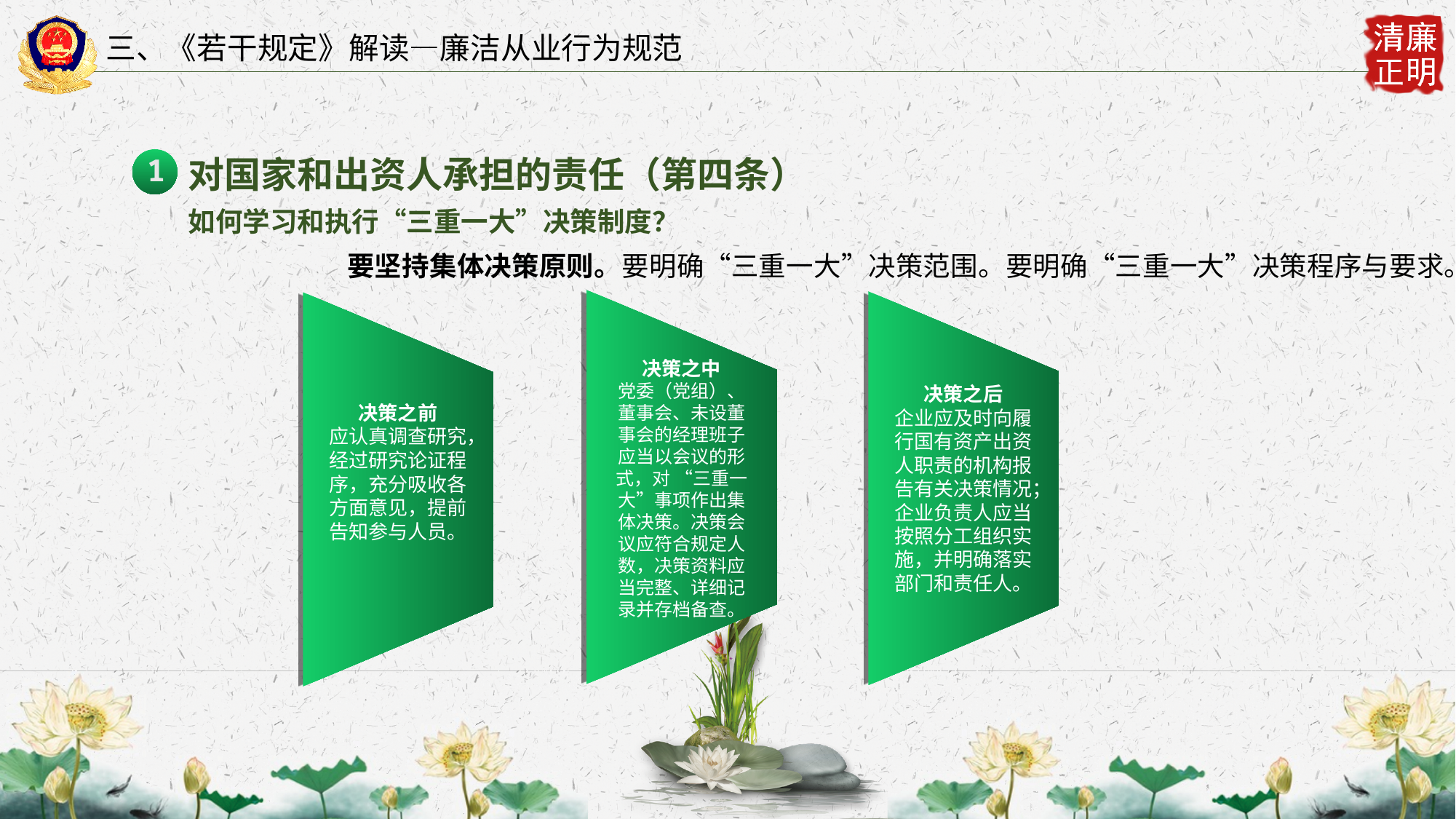

三、《若干规定》解读—廉洁从业行为规范
对国家和出资人承担的责任（第四条）
1

如何学习和执行“三重一大”决策制度？
要坚持集体决策原则。要明确“三重一大”决策范围。要明确“三重一大”决策程序与要求。
决策之中
党委（党组）、董事会、未设董事会的经理班子应当以会议的形式，对 “三重一大”事项作出集体决策。决策会议应符合规定人数，决策资料应当完整、详细记录并存档备查。
决策之后
企业应及时向履行国有资产出资人职责的机构报告有关决策情况；企业负责人应当按照分工组织实施，并明确落实部门和责任人。

决策之前
应认真调查研究，经过研究论证程序，充分吸收各方面意见，提前告知参与人员。